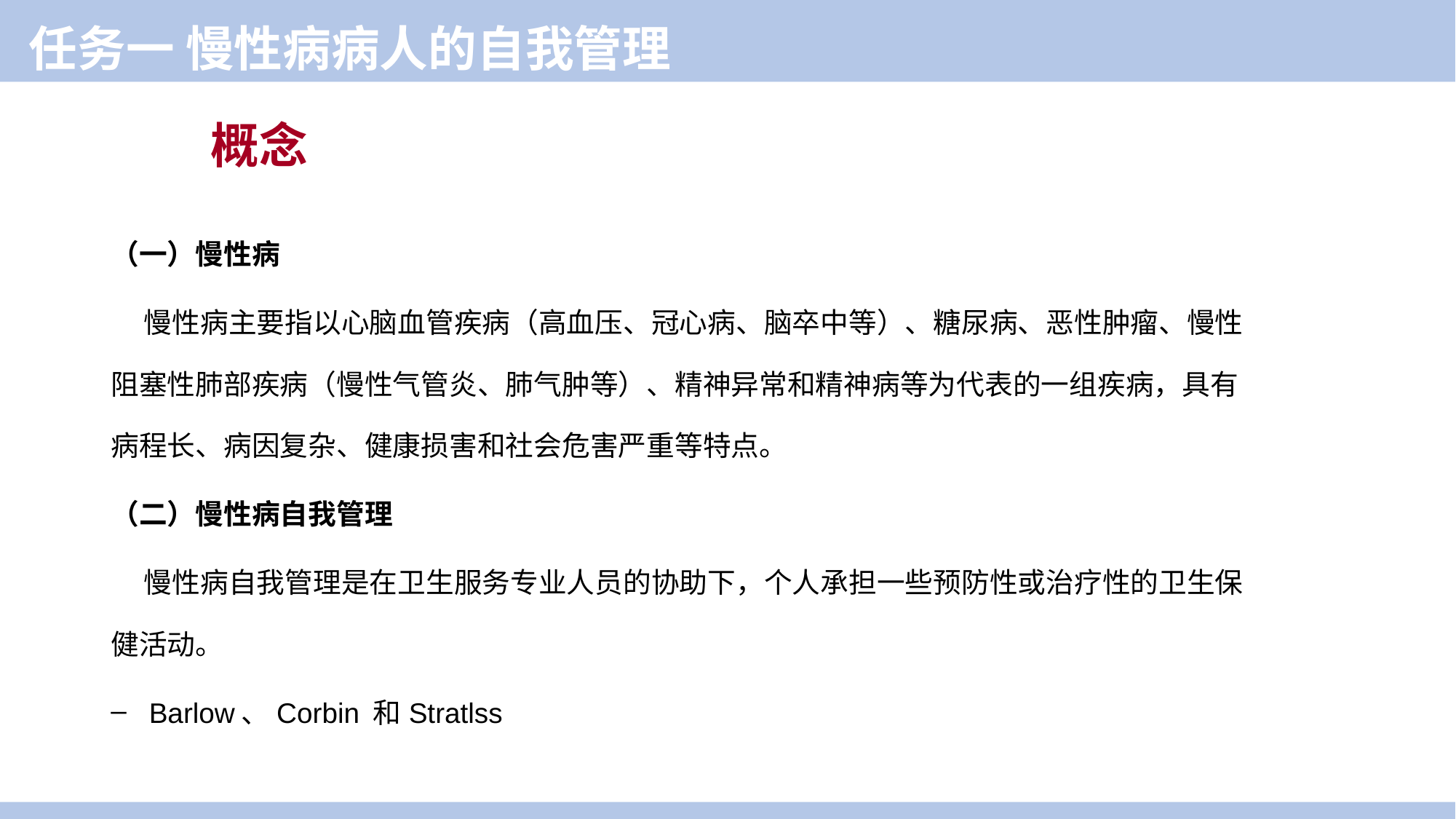

任务一 慢性病病人的自我管理
概念
（一）慢性病
    慢性病主要指以心脑血管疾病（高血压、冠心病、脑卒中等）、糖尿病、恶性肿瘤、慢性阻塞性肺部疾病（慢性气管炎、肺气肿等）、精神异常和精神病等为代表的一组疾病，具有病程长、病因复杂、健康损害和社会危害严重等特点。
（二）慢性病自我管理
    慢性病自我管理是在卫生服务专业人员的协助下，个人承担一些预防性或治疗性的卫生保健活动。
Barlow、Corbin 和Stratlss